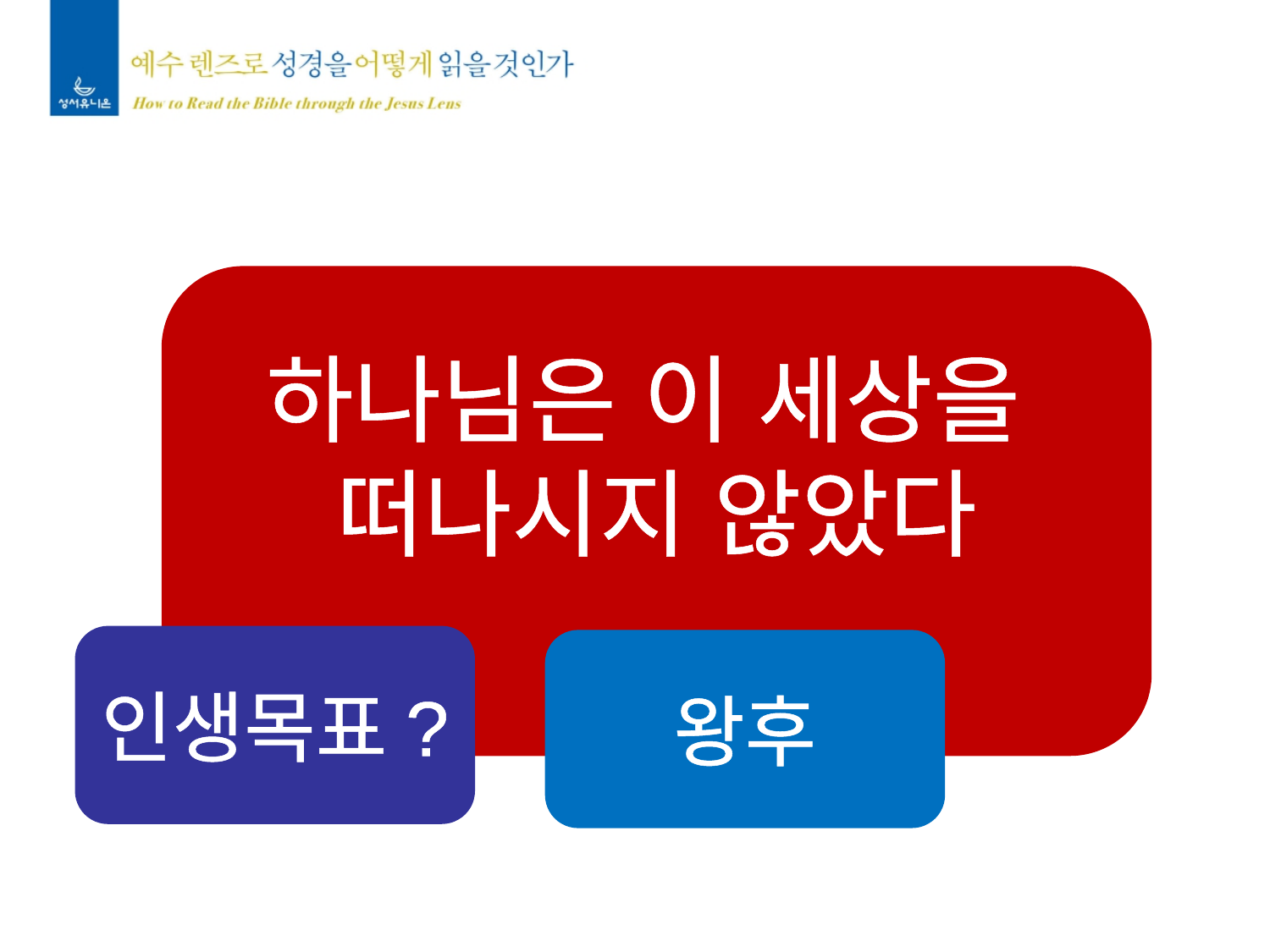

하나님은 이 세상을
떠나시지 않았다

인생목표?
왕후